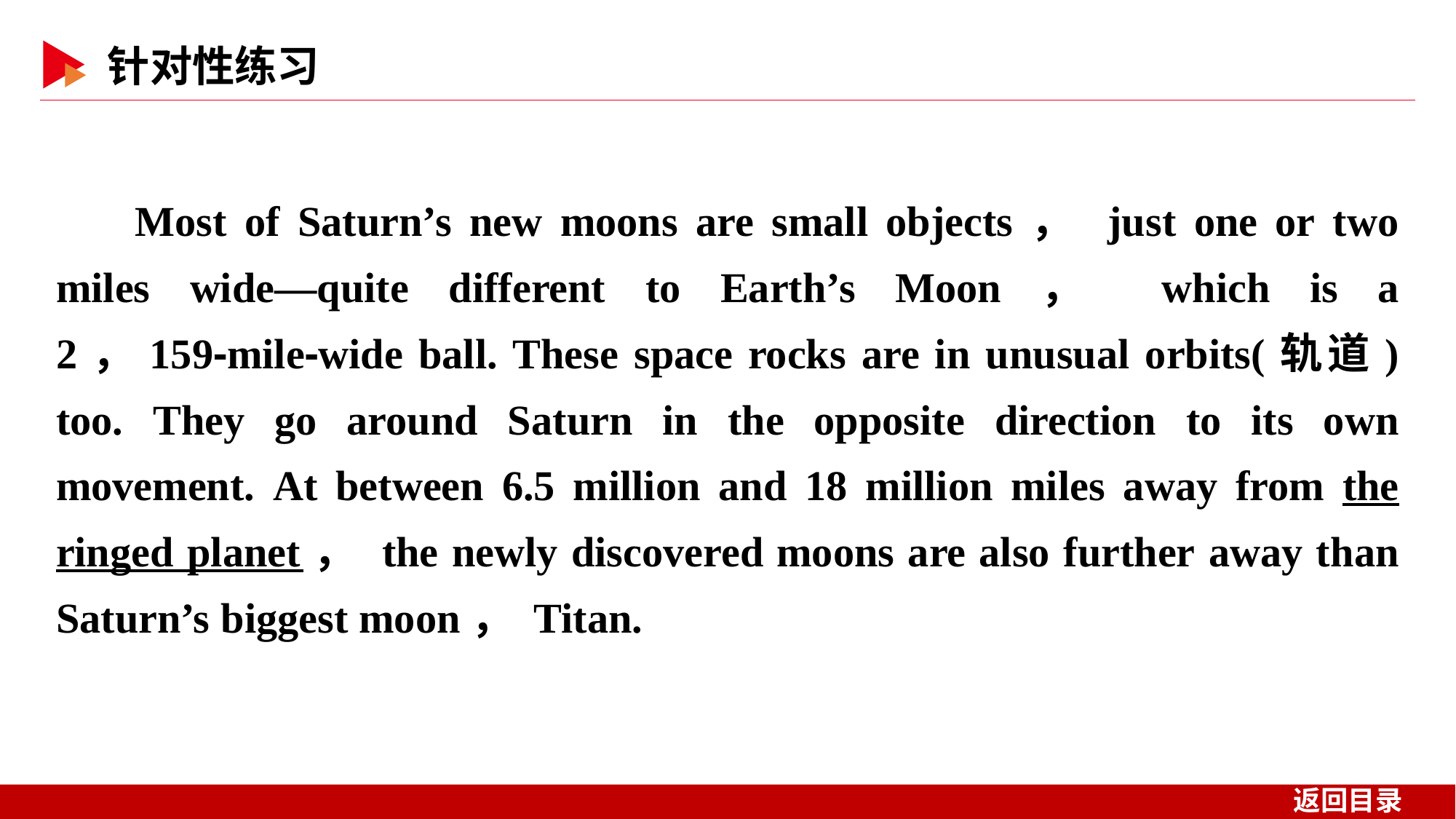

Most of Saturn’s new moons are small objects， just one or two miles wide—quite different to Earth’s Moon， which is a 2，159⁃mile⁃wide ball. These space rocks are in unusual orbits(轨道) too. They go around Saturn in the opposite direction to its own movement. At between 6.5 million and 18 million miles away from the ringed planet， the newly discovered moons are also further away than Saturn’s biggest moon， Titan.